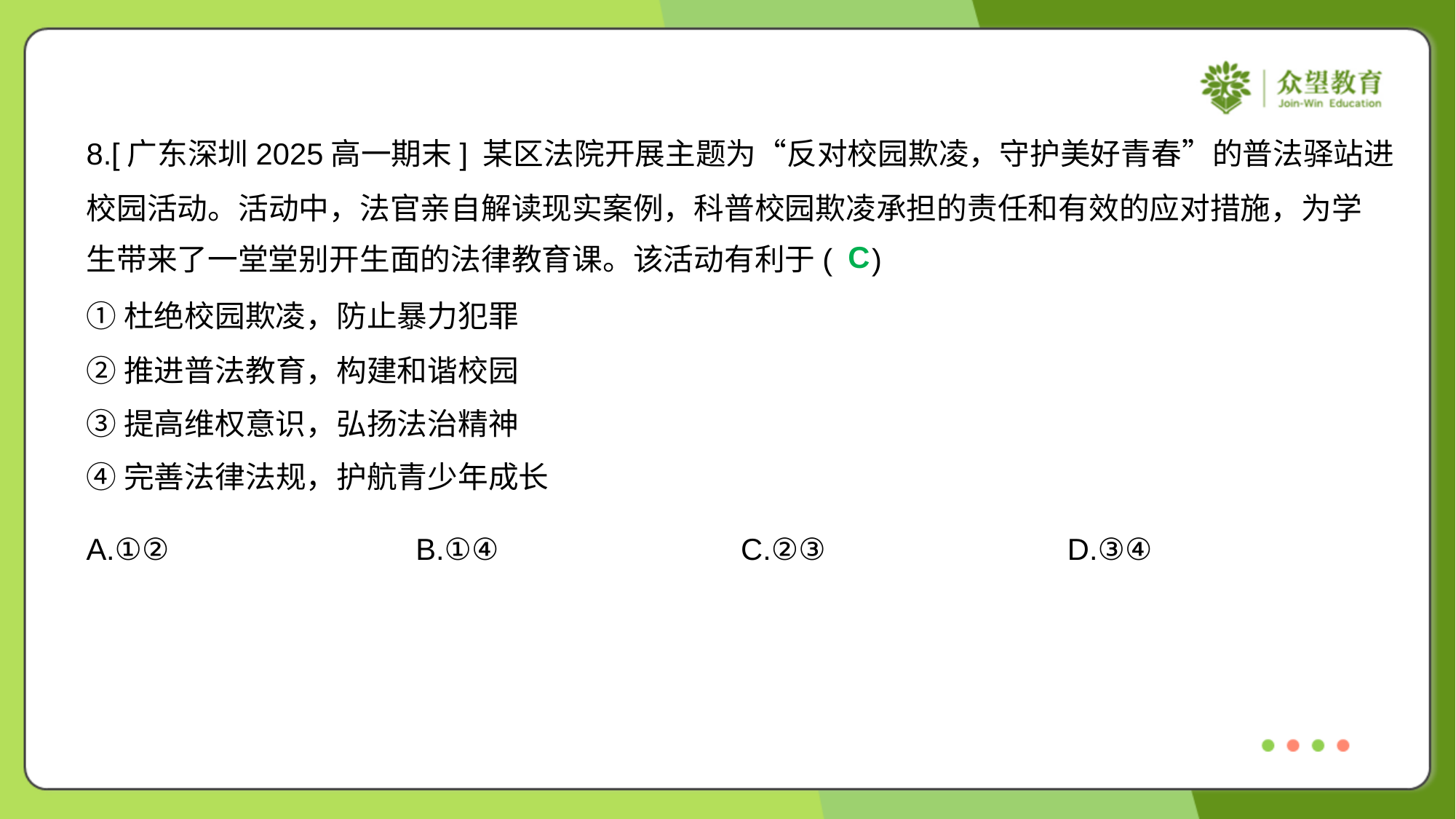

8.[广东深圳2025高一期末] 某区法院开展主题为“反对校园欺凌，守护美好青春”的普法驿站进
校园活动。活动中，法官亲自解读现实案例，科普校园欺凌承担的责任和有效的应对措施，为学
生带来了一堂堂别开生面的法律教育课。该活动有利于(     )
C
①杜绝校园欺凌，防止暴力犯罪
②推进普法教育，构建和谐校园
③提高维权意识，弘扬法治精神
④完善法律法规，护航青少年成长
A.①②	B.①④	C.②③	D.③④